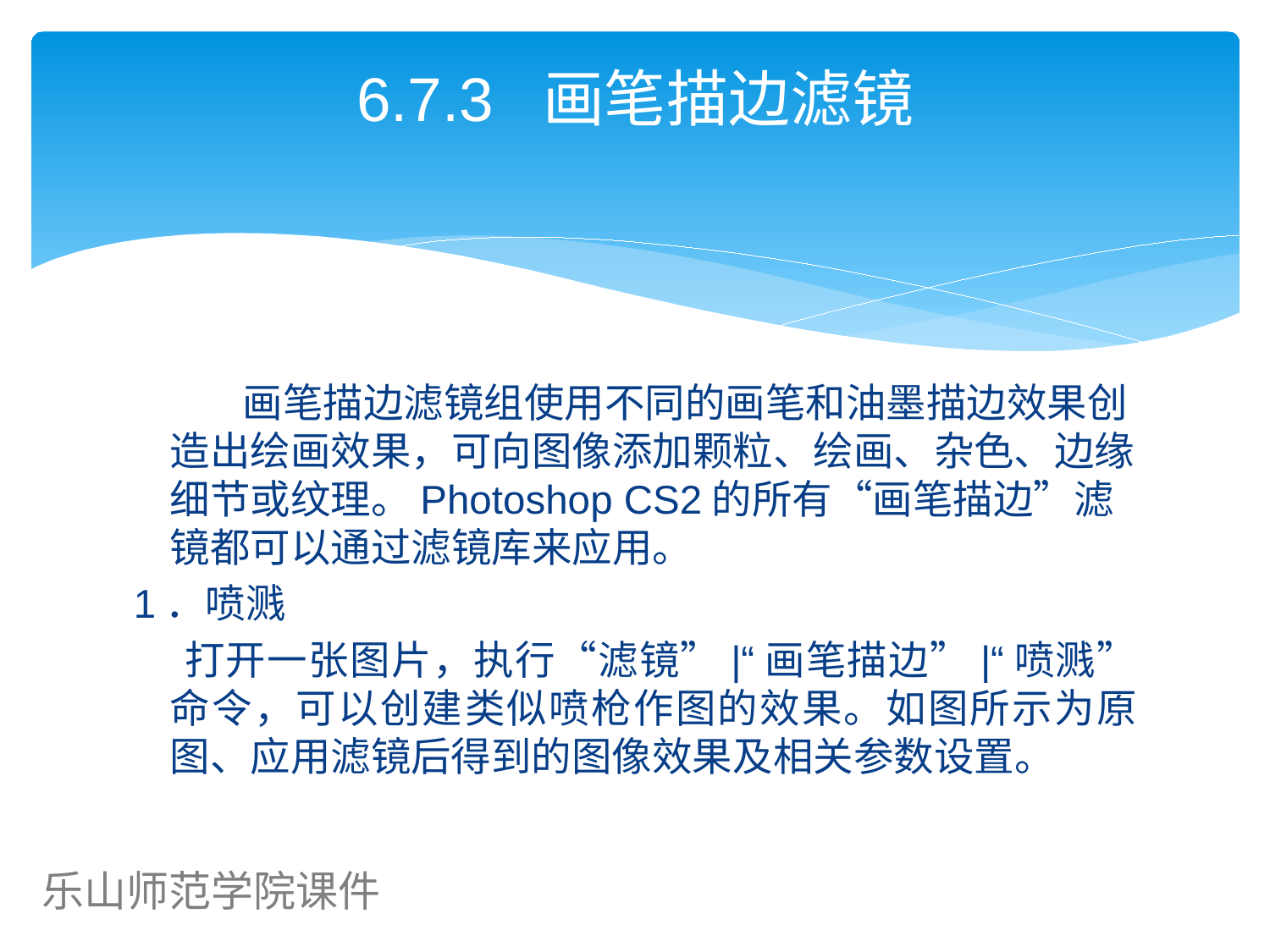

# 6.7.3  画笔描边滤镜
           画笔描边滤镜组使用不同的画笔和油墨描边效果创造出绘画效果，可向图像添加颗粒、绘画、杂色、边缘细节或纹理。Photoshop CS2的所有“画笔描边”滤镜都可以通过滤镜库来应用。
1．喷溅
    打开一张图片，执行“滤镜”|“画笔描边”|“喷溅”命令，可以创建类似喷枪作图的效果。如图所示为原图、应用滤镜后得到的图像效果及相关参数设置。